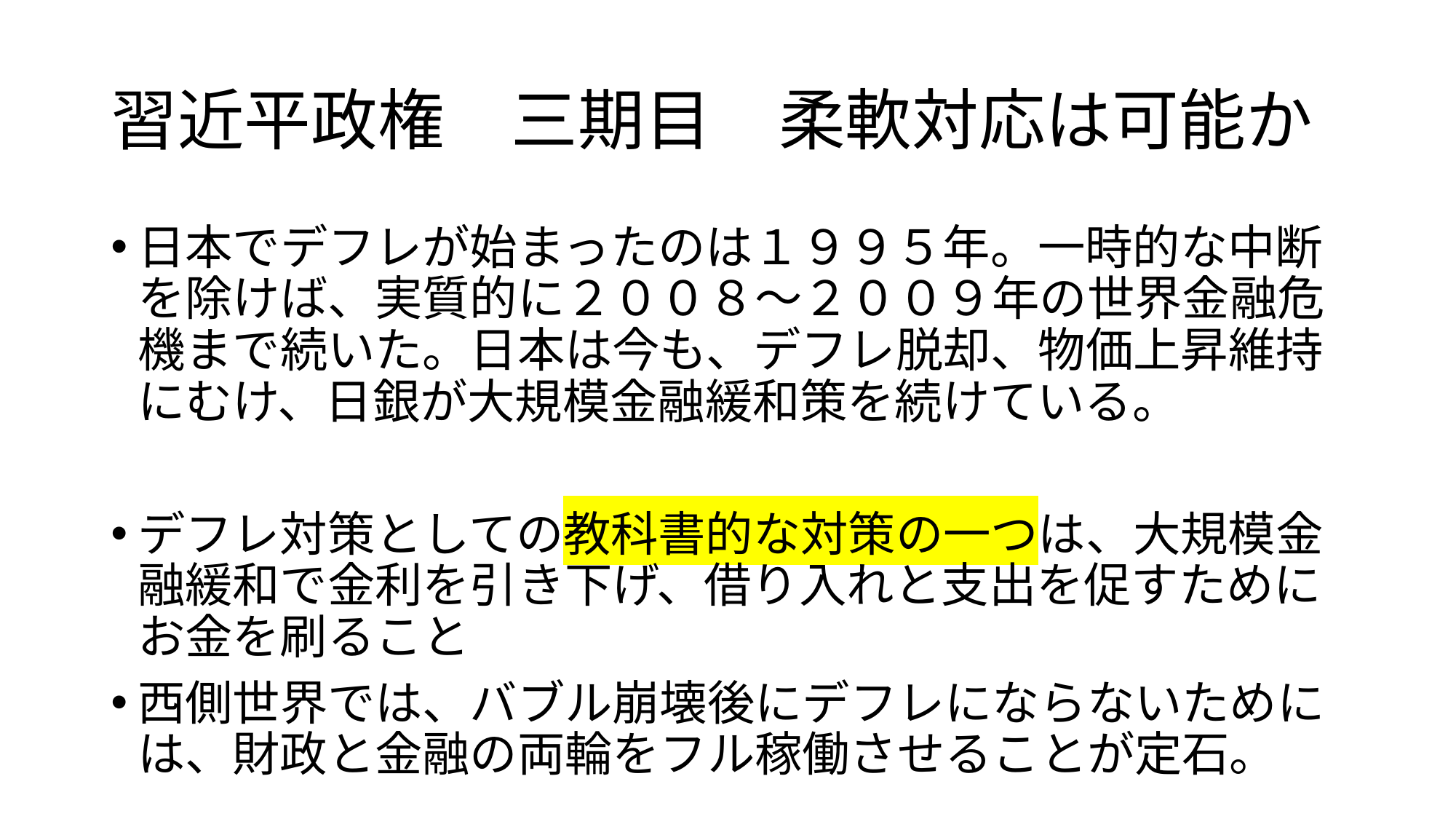

# 習近平政権　三期目　柔軟対応は可能か
日本でデフレが始まったのは１９９５年。一時的な中断を除けば、実質的に２００８～２００９年の世界金融危機まで続いた。日本は今も、デフレ脱却、物価上昇維持にむけ、日銀が大規模金融緩和策を続けている。

デフレ対策としての教科書的な対策の一つは、大規模金融緩和で金利を引き下げ、借り入れと支出を促すためにお金を刷ること
西側世界では、バブル崩壊後にデフレにならないためには、財政と金融の両輪をフル稼働させることが定石。